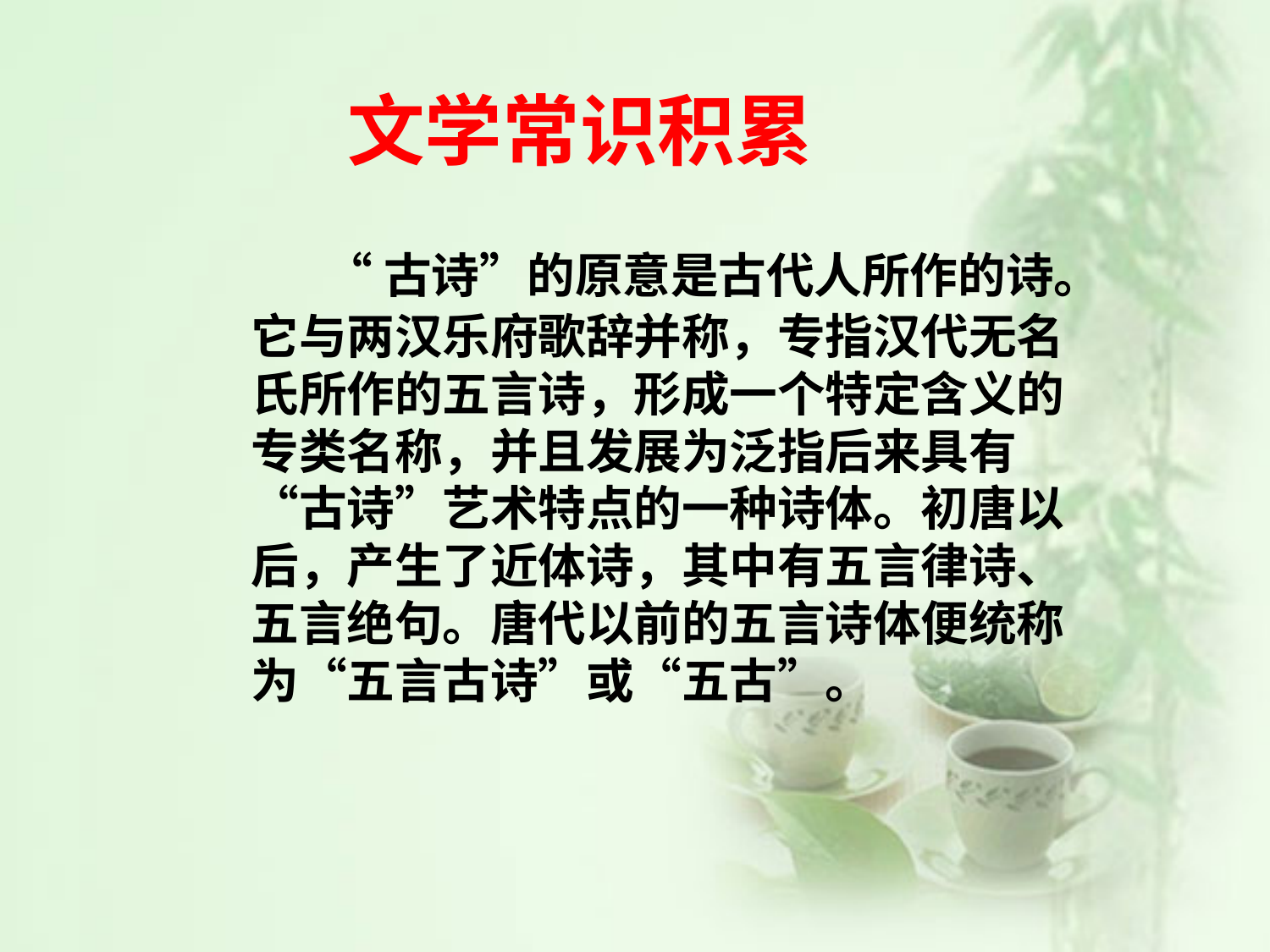

# 文学常识积累
        “古诗”的原意是古代人所作的诗。它与两汉乐府歌辞并称，专指汉代无名氏所作的五言诗，形成一个特定含义的专类名称，并且发展为泛指后来具有“古诗”艺术特点的一种诗体。初唐以后，产生了近体诗，其中有五言律诗、五言绝句。唐代以前的五言诗体便统称为“五言古诗”或“五古”。